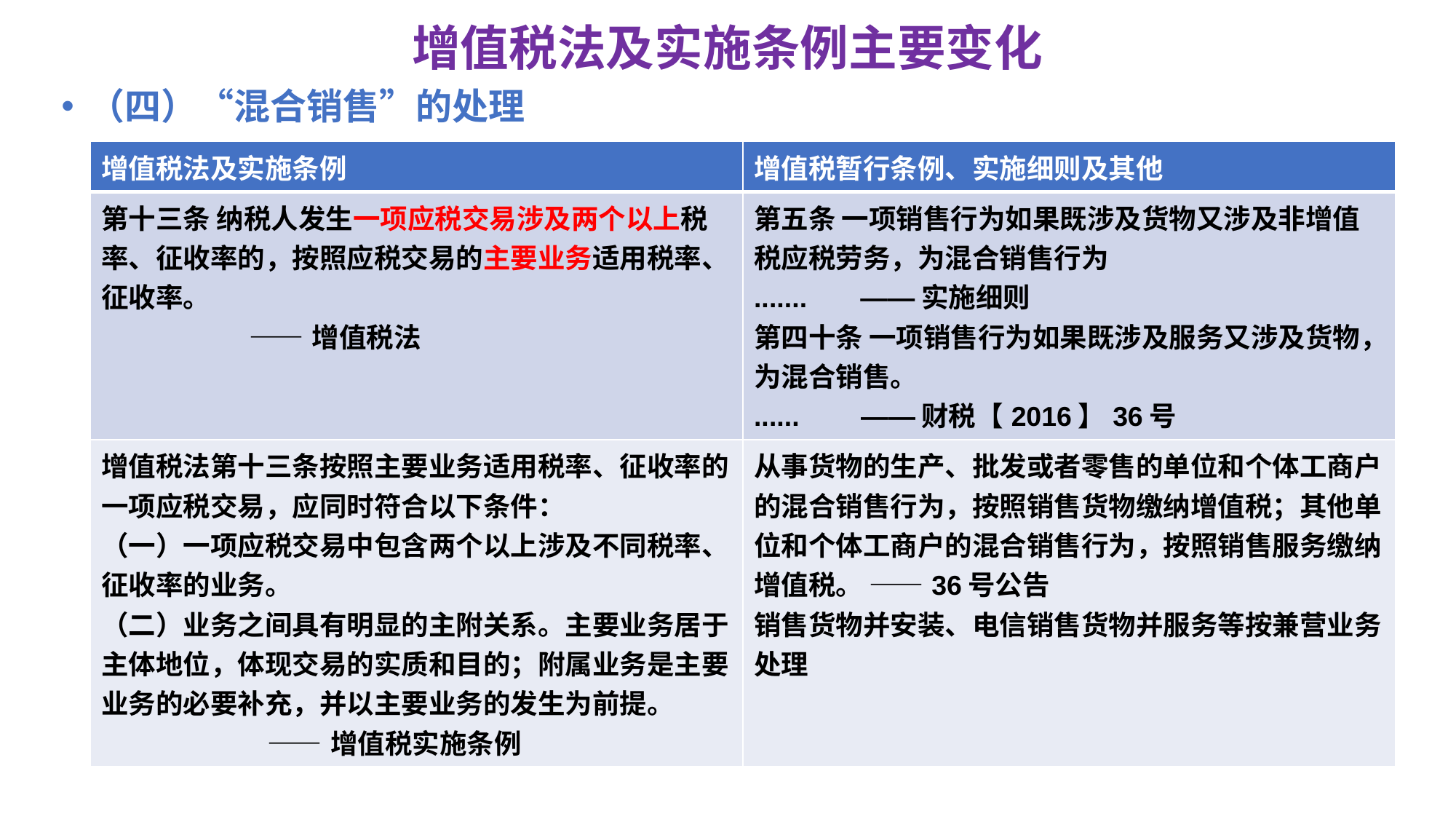

# 增值税法及实施条例主要变化
（四）“混合销售”的处理

| 增值税法及实施条例 | 增值税暂行条例、实施细则及其他 |
| --- | --- |
| 第十三条 纳税人发生一项应税交易涉及两个以上税率、征收率的，按照应税交易的主要业务适用税率、征收率。 ——增值税法 | 第五条 一项销售行为如果既涉及货物又涉及非增值税应税劳务，为混合销售行为 ....... ——实施细则 第四十条 一项销售行为如果既涉及服务又涉及货物，为混合销售。 ...... ——财税【2016】36号 |
| 增值税法第十三条按照主要业务适用税率、征收率的一项应税交易，应同时符合以下条件： （一）一项应税交易中包含两个以上涉及不同税率、征收率的业务。 （二）业务之间具有明显的主附关系。主要业务居于主体地位，体现交易的实质和目的；附属业务是主要业务的必要补充，并以主要业务的发生为前提。 ——增值税实施条例 | 从事货物的生产、批发或者零售的单位和个体工商户的混合销售行为，按照销售货物缴纳增值税；其他单位和个体工商户的混合销售行为，按照销售服务缴纳增值税。 ——36号公告 销售货物并安装、电信销售货物并服务等按兼营业务处理 |